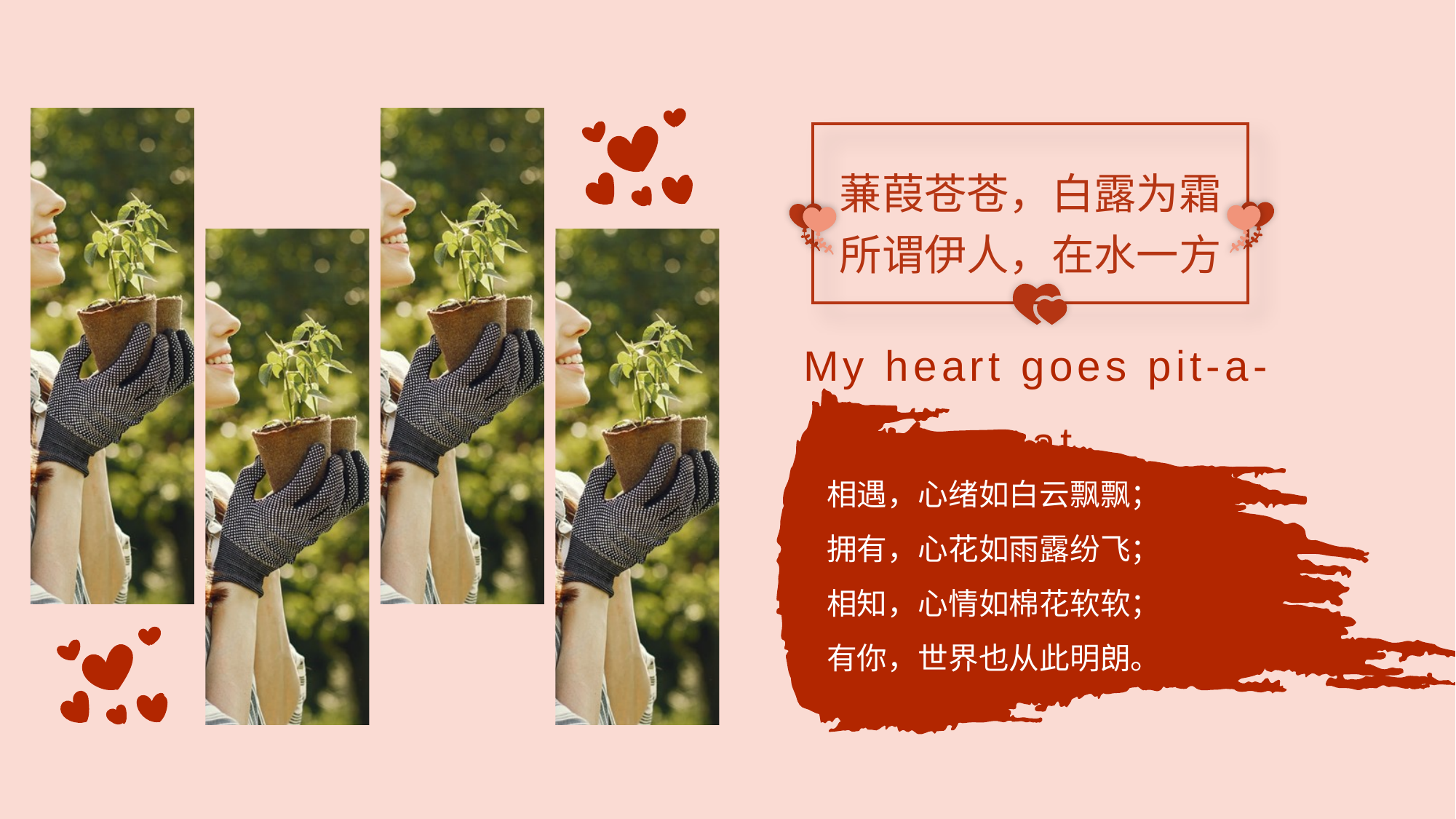

蒹葭苍苍，白露为霜所谓伊人，在水一方

My heart goes pit-a-pat

相遇，心绪如白云飘飘；
拥有，心花如雨露纷飞；
相知，心情如棉花软软；
有你，世界也从此明朗。